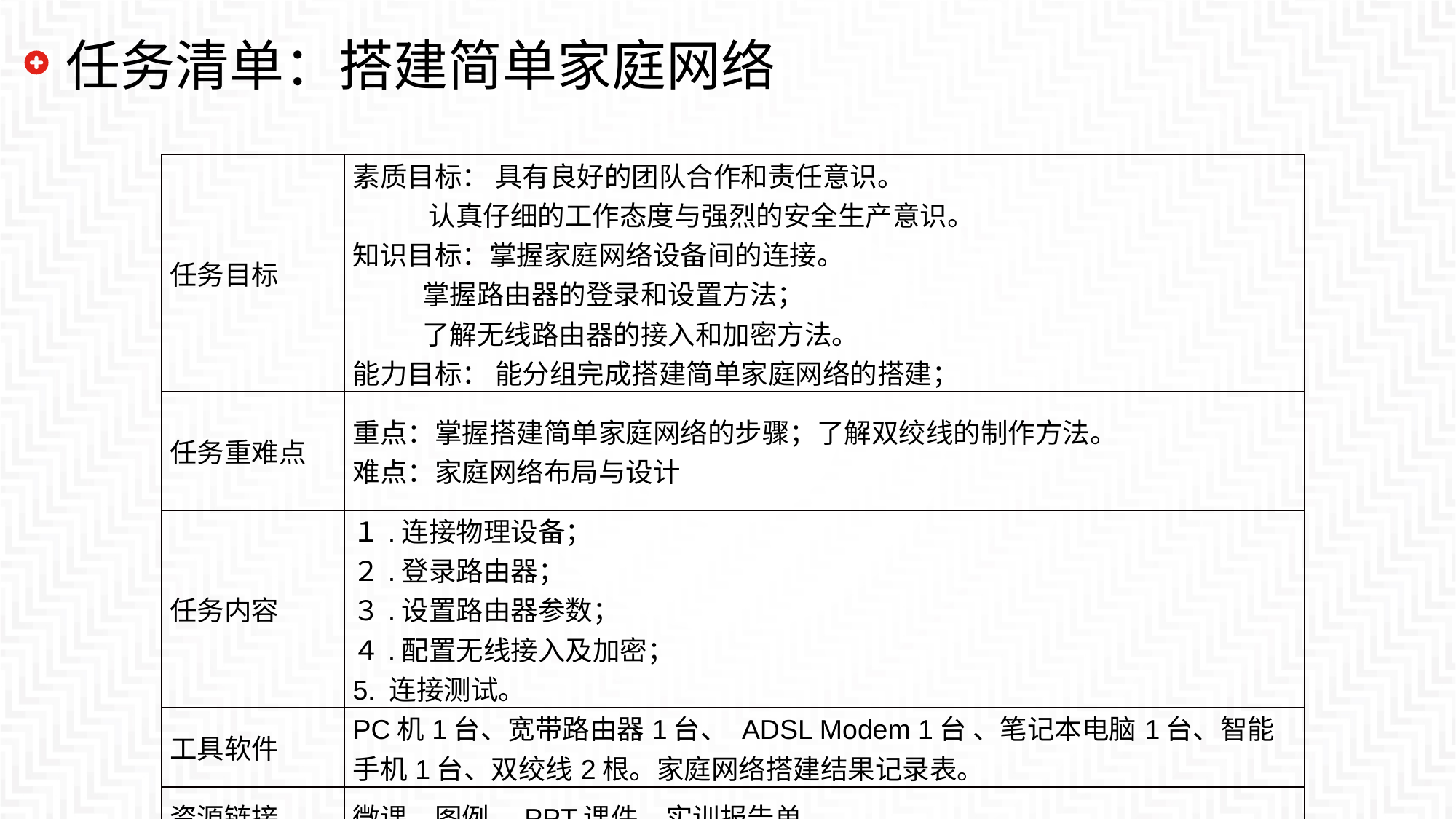

# 任务清单：搭建简单家庭网络
| 任务目标 | 素质目标： 具有良好的团队合作和责任意识。 认真仔细的工作态度与强烈的安全生产意识。 知识目标：掌握家庭网络设备间的连接。 掌握路由器的登录和设置方法； 了解无线路由器的接入和加密方法。 能力目标： 能分组完成搭建简单家庭网络的搭建； |
| --- | --- |
| 任务重难点 | 重点：掌握搭建简单家庭网络的步骤；了解双绞线的制作方法。 难点：家庭网络布局与设计 |
| 任务内容 | １.连接物理设备； ２.登录路由器；　　 ３.设置路由器参数； ４.配置无线接入及加密； 5. 连接测试。 |
| 工具软件 | PC机1台、宽带路由器1台、 ADSL Modem 1台 、笔记本电脑1台、智能手机1台、双绞线2根。家庭网络搭建结果记录表。 |
| 资源链接 | 微课、图例、PPT课件、实训报告单。 |